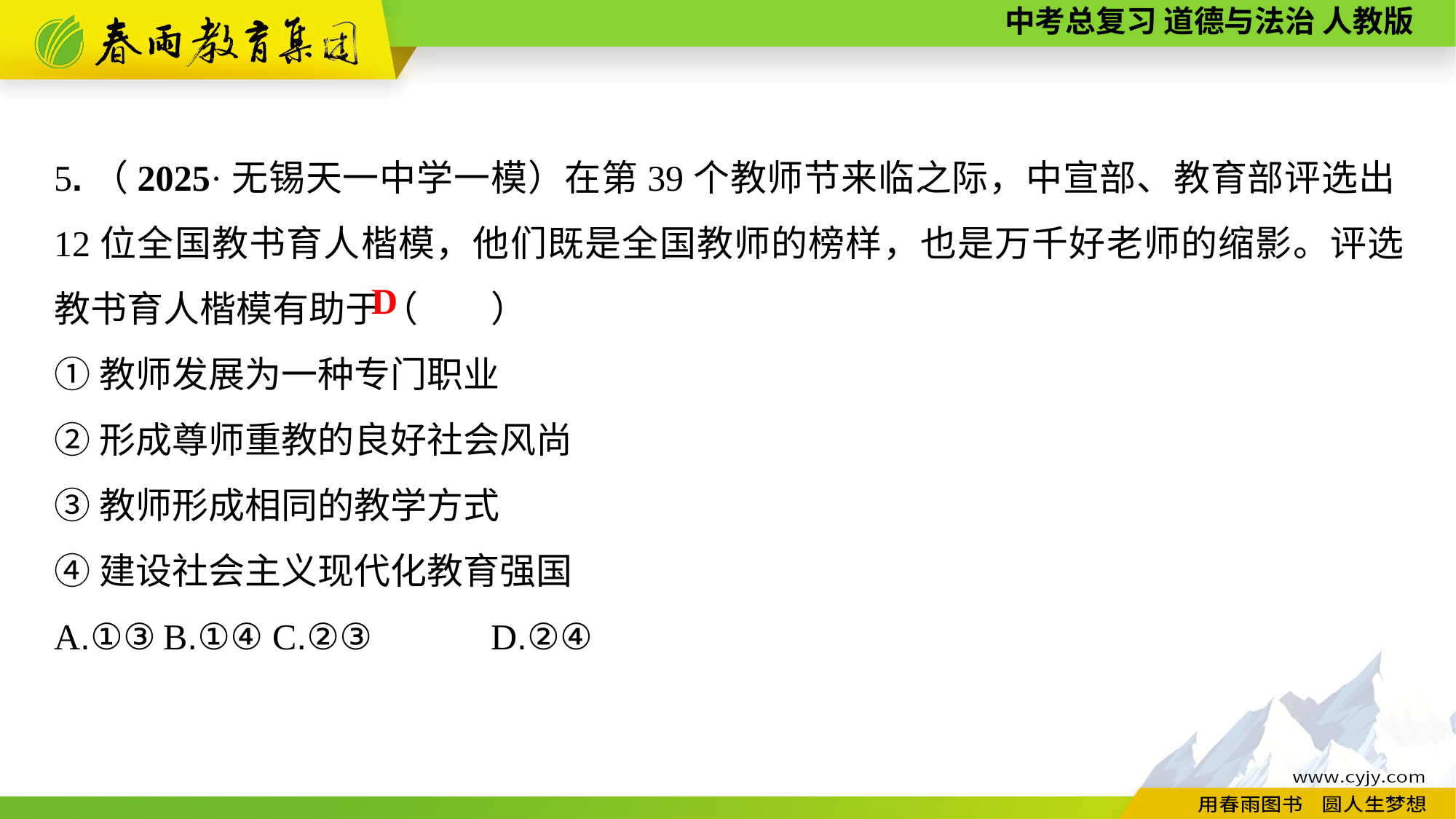

5.（2025·无锡天一中学一模）在第39个教师节来临之际，中宣部、教育部评选出12位全国教书育人楷模，他们既是全国教师的榜样，也是万千好老师的缩影。评选教书育人楷模有助于（　　）
①教师发展为一种专门职业
②形成尊师重教的良好社会风尚
③教师形成相同的教学方式
④建设社会主义现代化教育强国
A.①③	B.①④	C.②③		D.②④
D